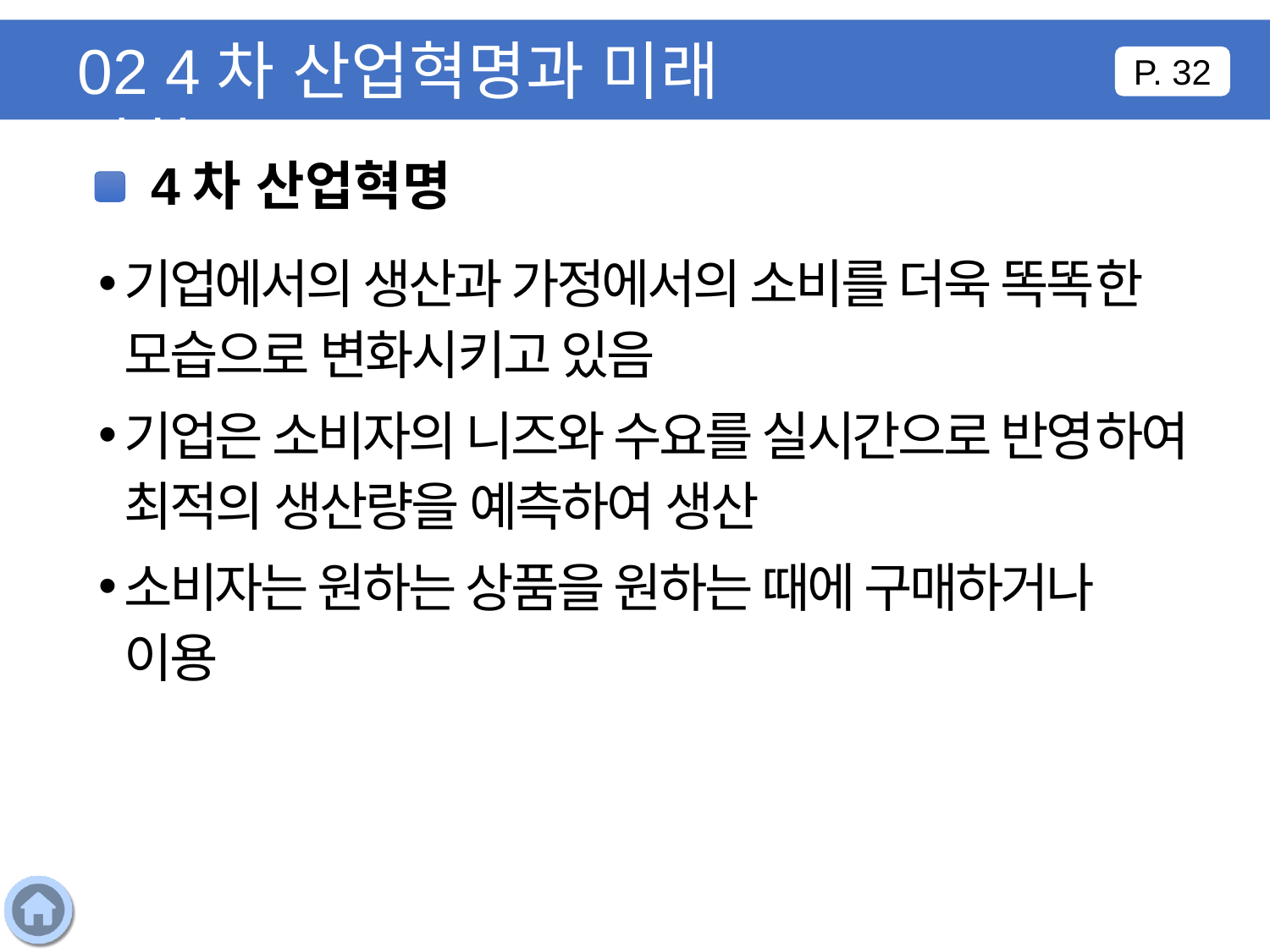

02 4차 산업혁명과 미래 사회
P. 32
4차 산업혁명

기업에서의 생산과 가정에서의 소비를 더욱 똑똑한 모습으로 변화시키고 있음
기업은 소비자의 니즈와 수요를 실시간으로 반영하여 최적의 생산량을 예측하여 생산
소비자는 원하는 상품을 원하는 때에 구매하거나 이용